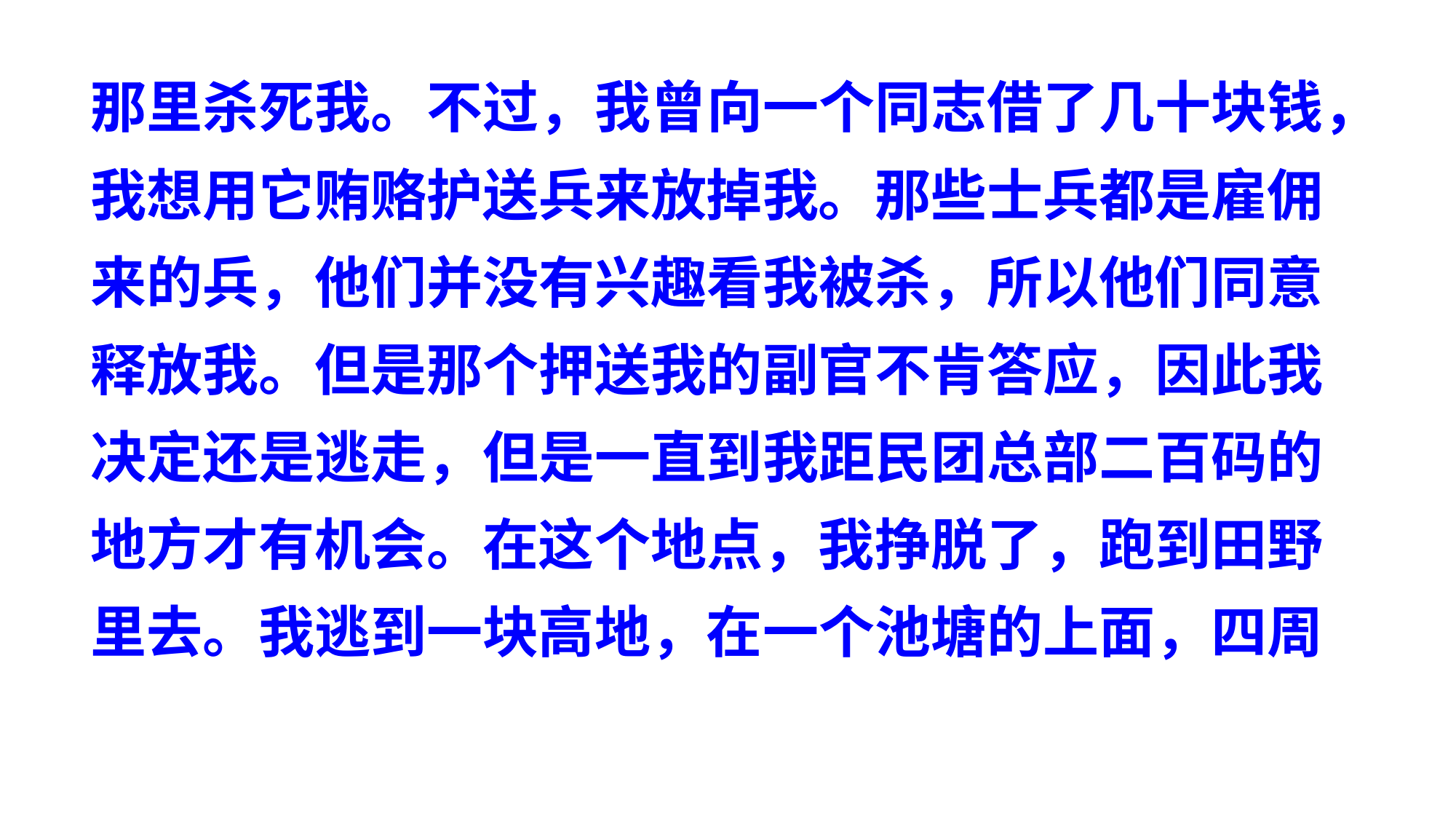

那里杀死我。不过，我曾向一个同志借了几十块钱，我想用它贿赂护送兵来放掉我。那些士兵都是雇佣来的兵，他们并没有兴趣看我被杀，所以他们同意释放我。但是那个押送我的副官不肯答应，因此我决定还是逃走，但是一直到我距民团总部二百码的地方才有机会。在这个地点，我挣脱了，跑到田野里去。我逃到一块高地，在一个池塘的上面，四周